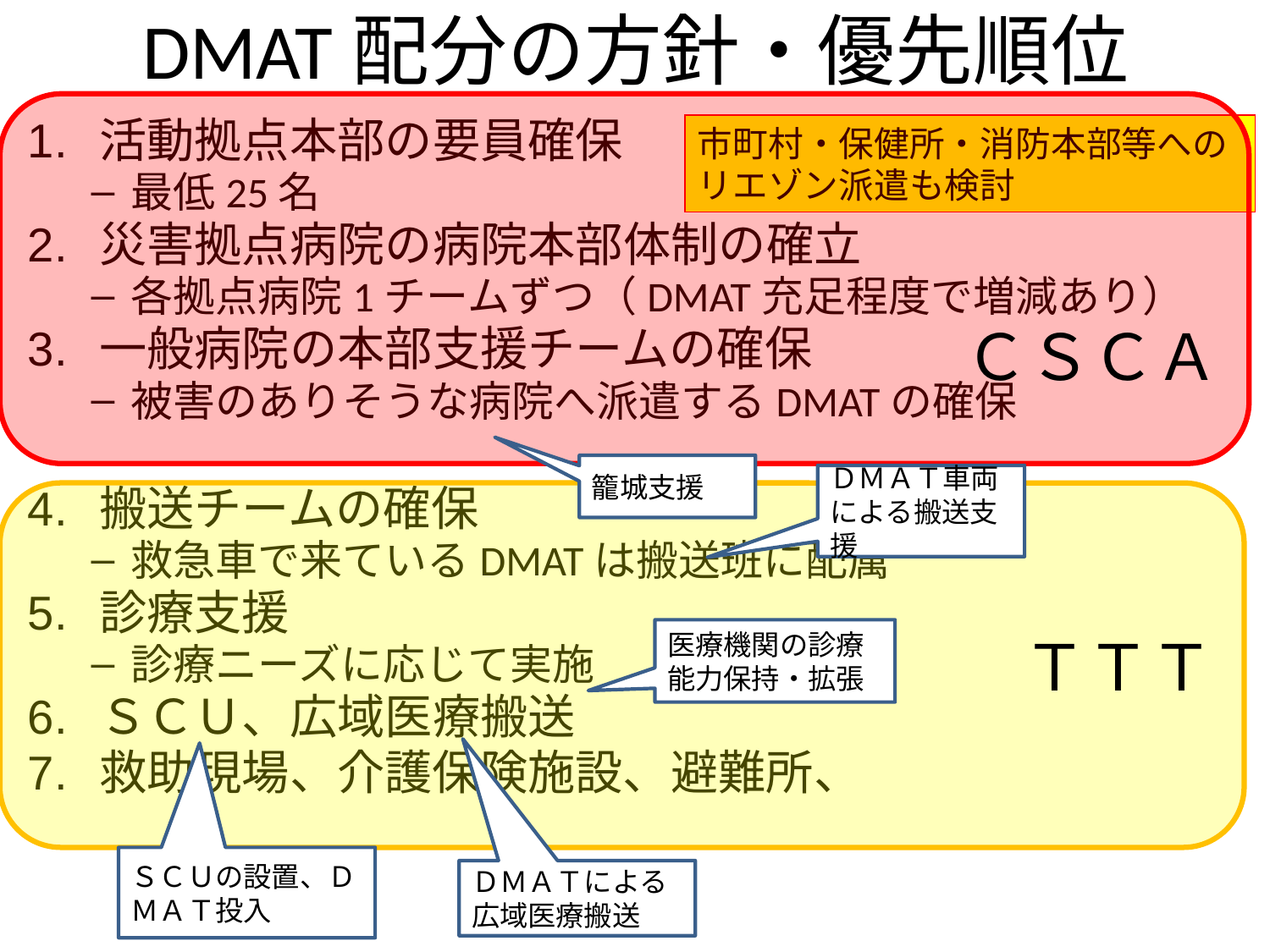

# DMAT配分の方針・優先順位

ＣＳＣＡ
活動拠点本部の要員確保
最低25名
災害拠点病院の病院本部体制の確立
各拠点病院1チームずつ（DMAT充足程度で増減あり）
一般病院の本部支援チームの確保
被害のありそうな病院へ派遣するDMATの確保

搬送チームの確保
救急車で来ているDMATは搬送班に配属
診療支援
診療ニーズに応じて実施
ＳＣＵ、広域医療搬送
救助現場、介護保険施設、避難所、

市町村・保健所・消防本部等へのリエゾン派遣も検討
籠城支援
ＤＭＡＴ車両による搬送支援
ＴＴＴ
医療機関の診療能力保持・拡張
ＳＣＵの設置、ＤＭＡＴ投入
ＤＭＡＴによる
広域医療搬送